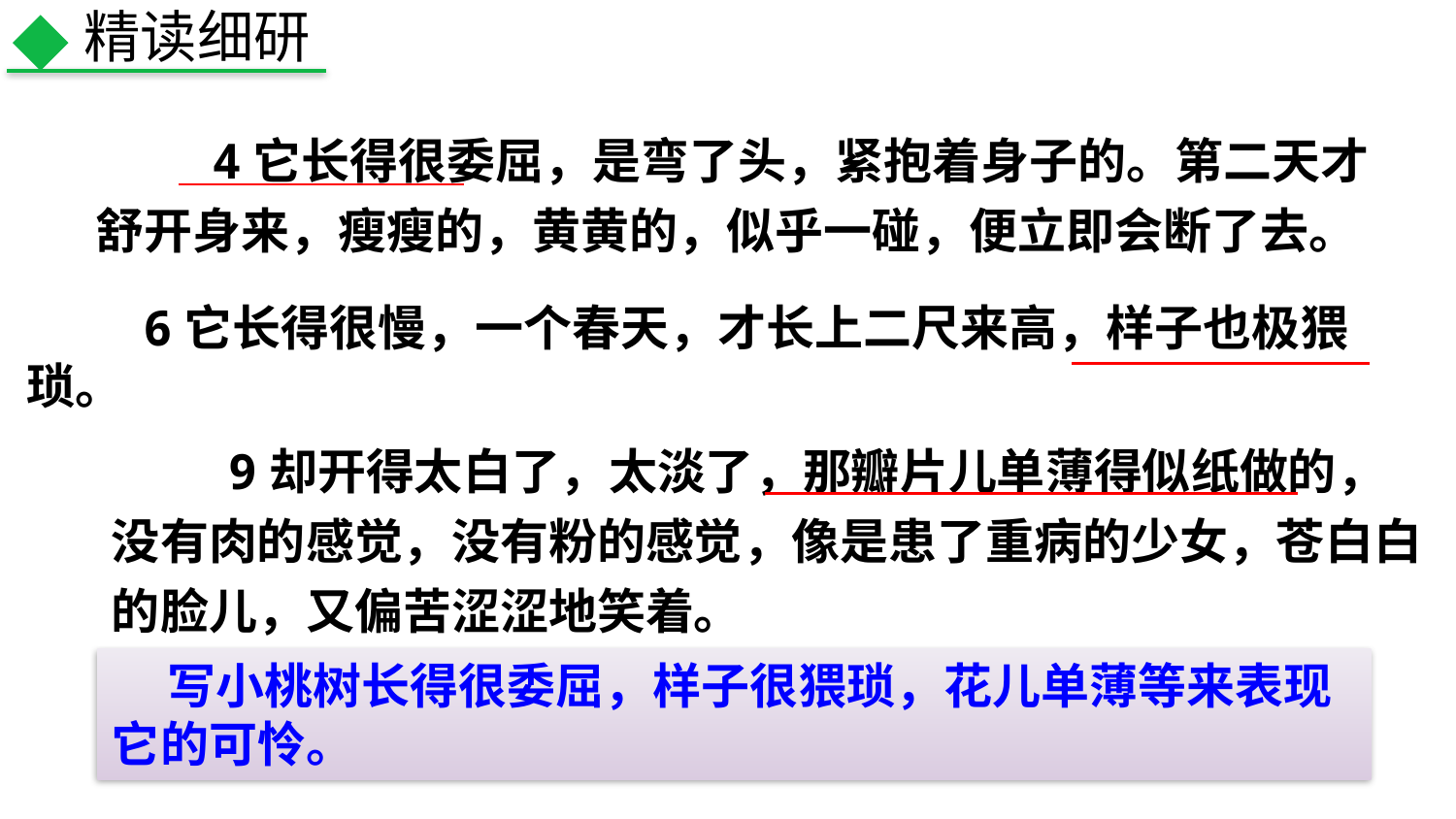

精读细研

    4它长得很委屈，是弯了头，紧抱着身子的。第二天才舒开身来，瘦瘦的，黄黄的，似乎一碰，便立即会断了去。
    6它长得很慢，一个春天，才长上二尺来高，样子也极猥琐。
    9却开得太白了，太淡了，那瓣片儿单薄得似纸做的，没有肉的感觉，没有粉的感觉，像是患了重病的少女，苍白白的脸儿，又偏苦涩涩地笑着。
    写小桃树长得很委屈，样子很猥琐，花儿单薄等来表现它的可怜。